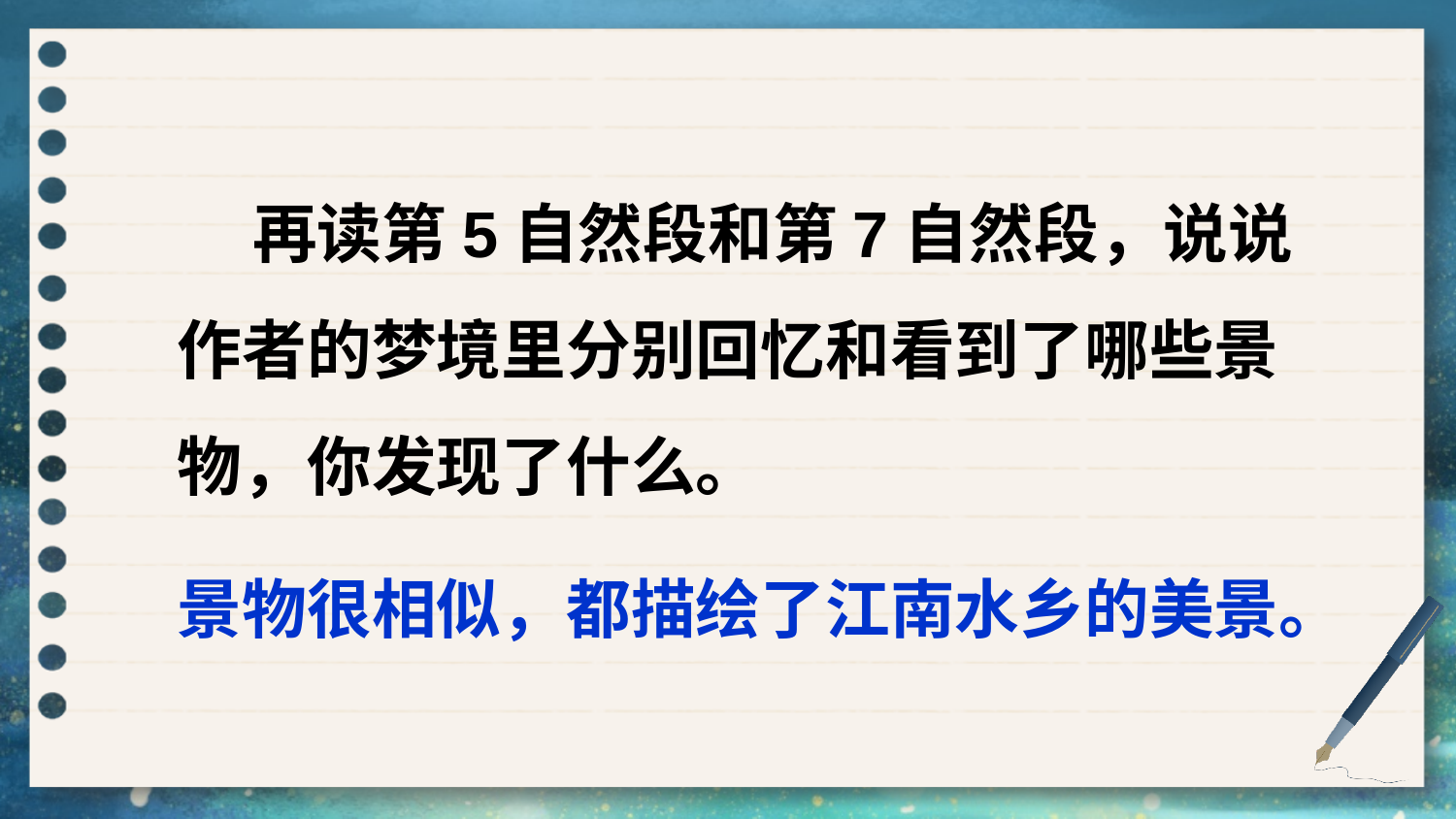

再读第5自然段和第7自然段，说说作者的梦境里分别回忆和看到了哪些景物，你发现了什么。
景物很相似，都描绘了江南水乡的美景。